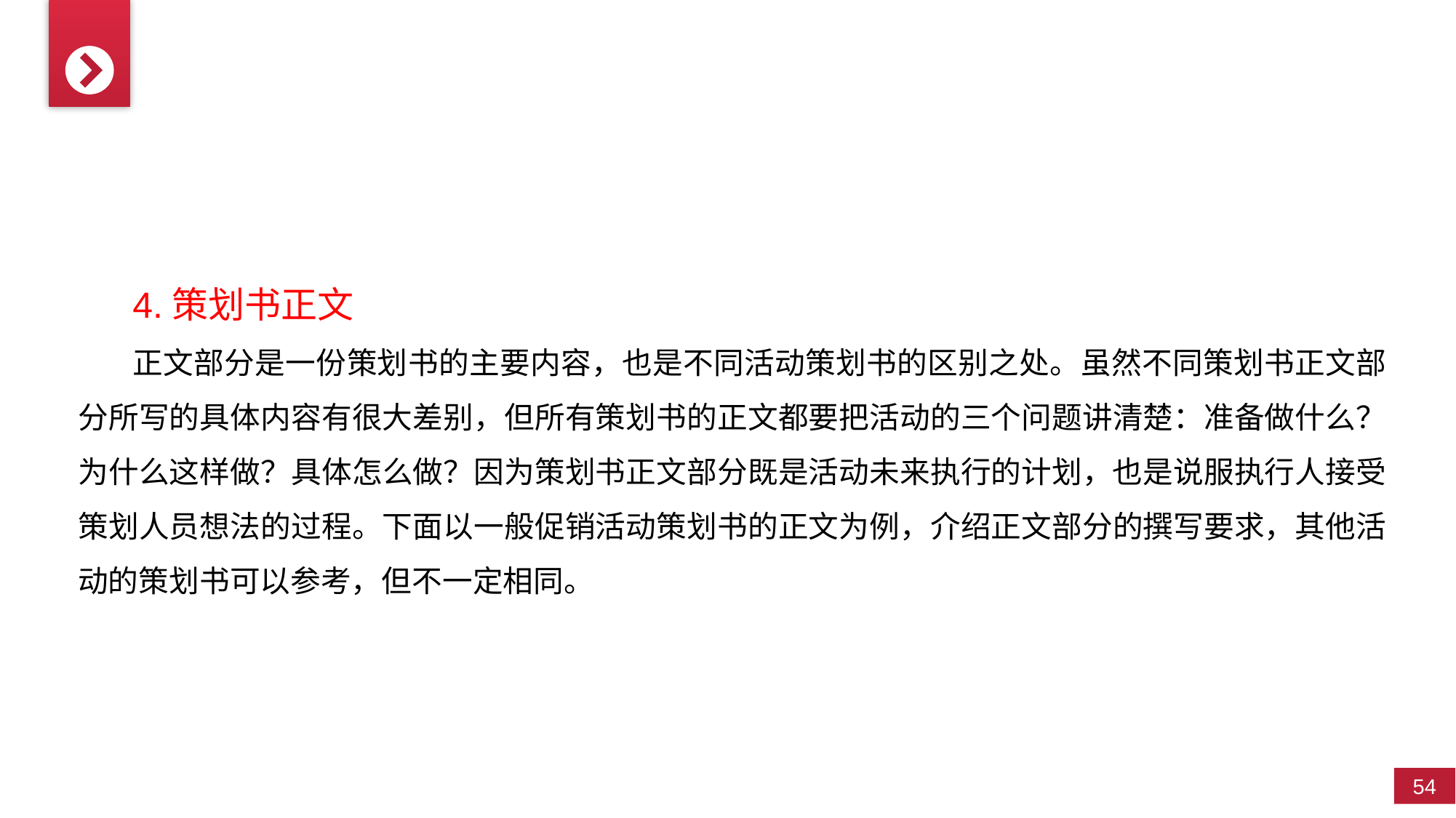

4.策划书正文
正文部分是一份策划书的主要内容，也是不同活动策划书的区别之处。虽然不同策划书正文部分所写的具体内容有很大差别，但所有策划书的正文都要把活动的三个问题讲清楚：准备做什么？为什么这样做？具体怎么做？因为策划书正文部分既是活动未来执行的计划，也是说服执行人接受策划人员想法的过程。下面以一般促销活动策划书的正文为例，介绍正文部分的撰写要求，其他活动的策划书可以参考，但不一定相同。